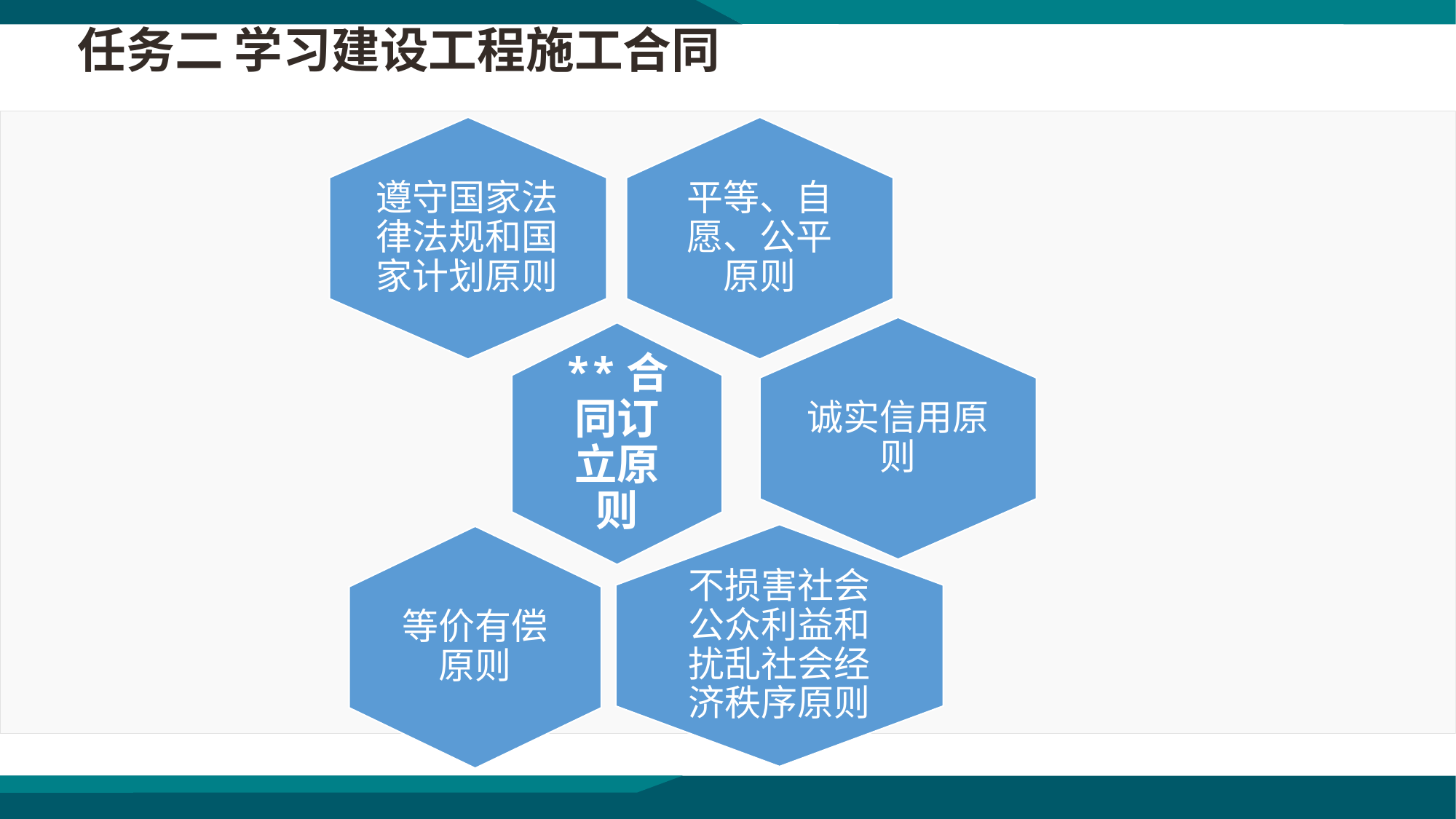

任务二 学习建设工程施工合同
建设工程施工合同的订立
平等、自愿、公平原则
遵守国家法律法规和国家计划原则
**合同订立原则
诚实信用原则
不损害社会公众利益和扰乱社会经济秩序原则
等价有偿原则